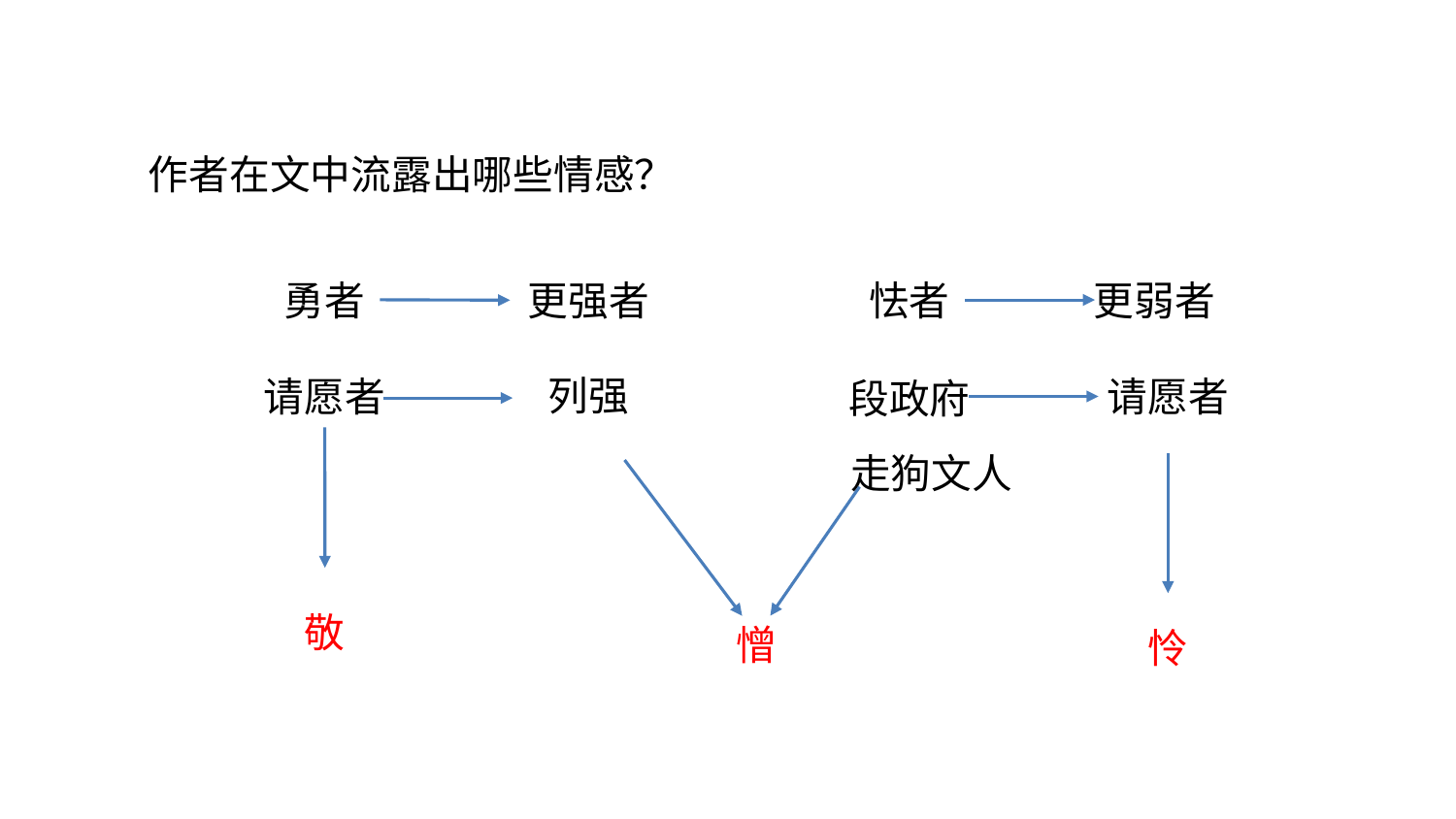

总结归纳
作者在文中流露出哪些情感？
更强者
怯者
更弱者
勇者
列强
请愿者
请愿者
段政府
走狗文人
敬
憎
怜